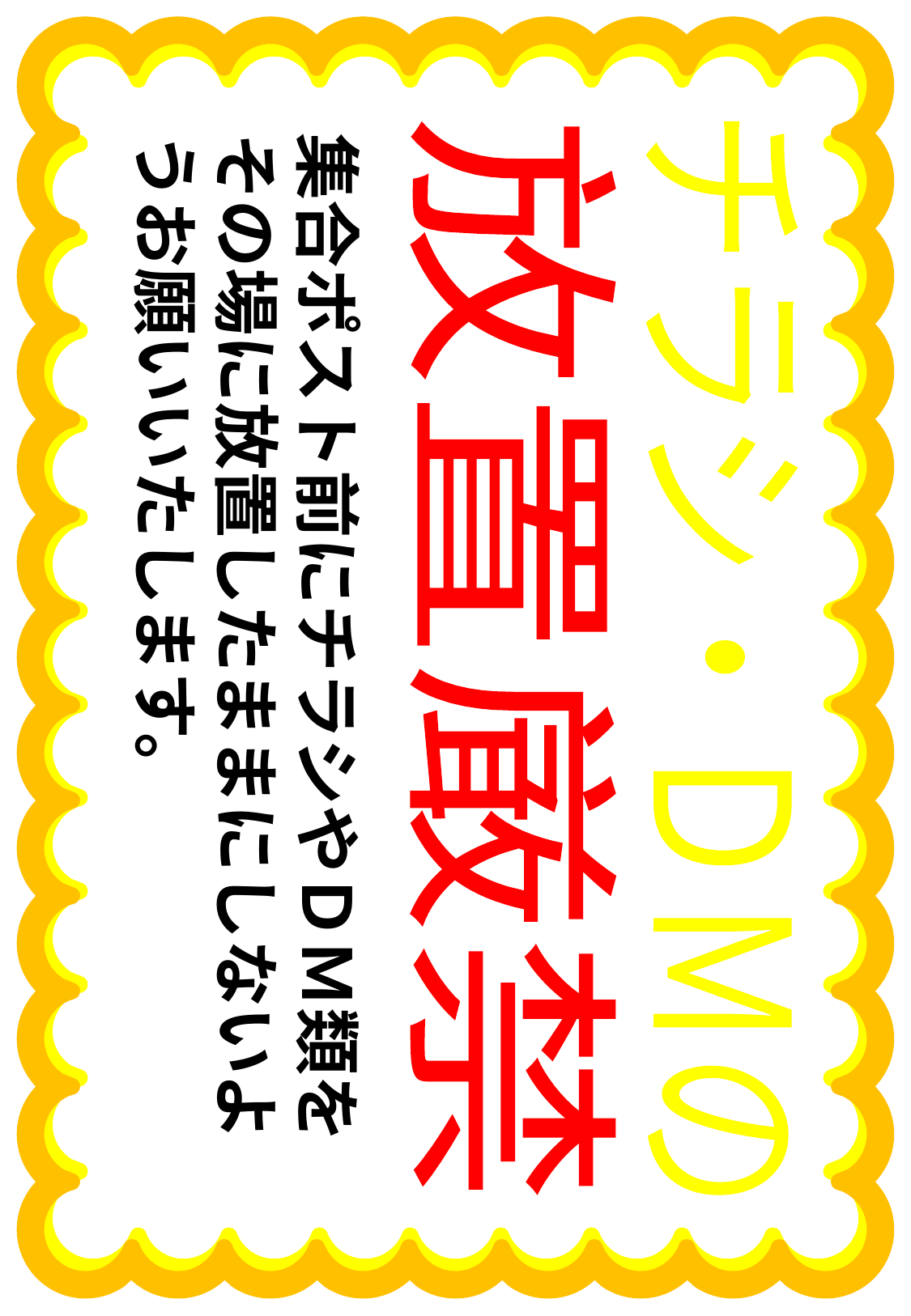

集合ポスト前にチラシやＤＭ類を
その場に放置したままにしないようお願いいたします。

放置厳禁
チラシ・ＤＭの